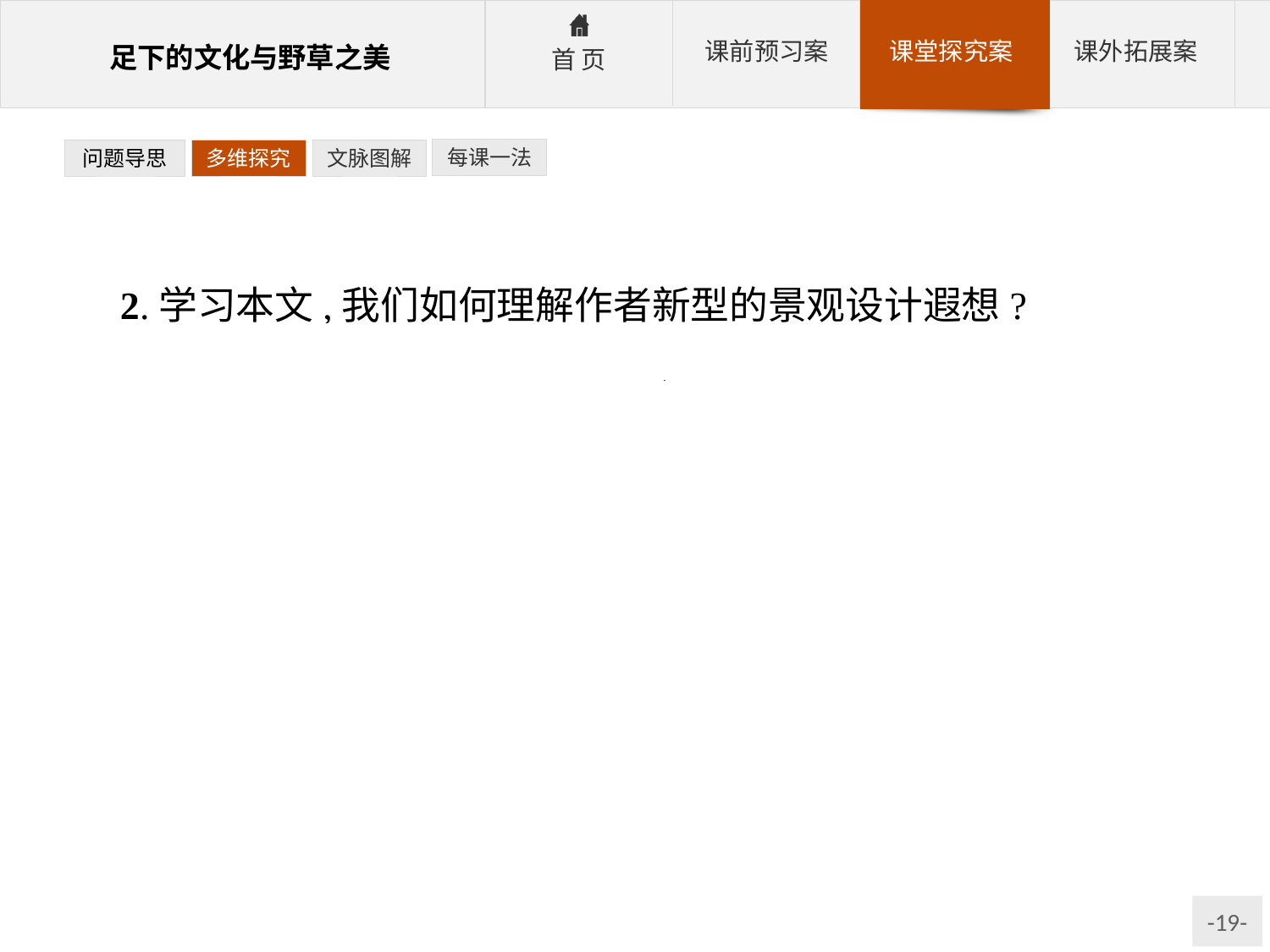

每课一法
问题导思
多维探究
文脉图解
2.学习本文,我们如何理解作者新型的景观设计遐想?
提示:首先确定作者的设计理念,然后结合现实阐发自己的观点。
参考答案:作者用景观与城市的生态设计反映了人类的一个新的梦想,这个梦想就是将自然与文化、设计的环境与生命的环境相融合,将美的形式与生态功能真正全面地融合。它要让景观不再是孤立的城市中的特定用地,而是让其消融,进入千家万户,它要让自然参与设计,让自然过程伴依人们的日常生活,让人们在生活中享受优雅醇和的自然美感。